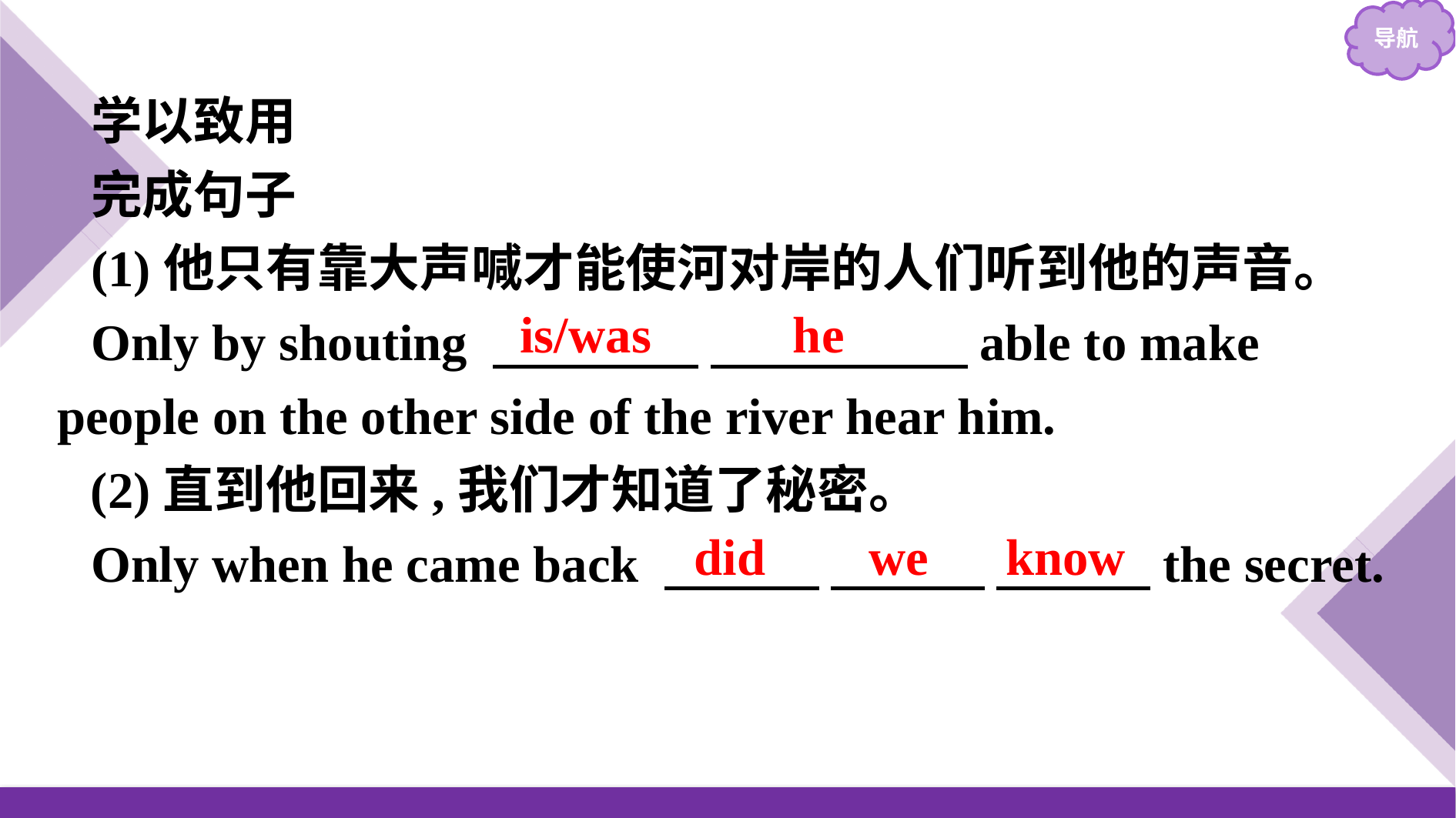

学以致用
完成句子
(1)他只有靠大声喊才能使河对岸的人们听到他的声音。
Only by shouting 　　　　 　　　　　able to make people on the other side of the river hear him.
(2)直到他回来,我们才知道了秘密。
Only when he came back 　　　 　　　 　　　the secret.
is/was           he
did        we      know